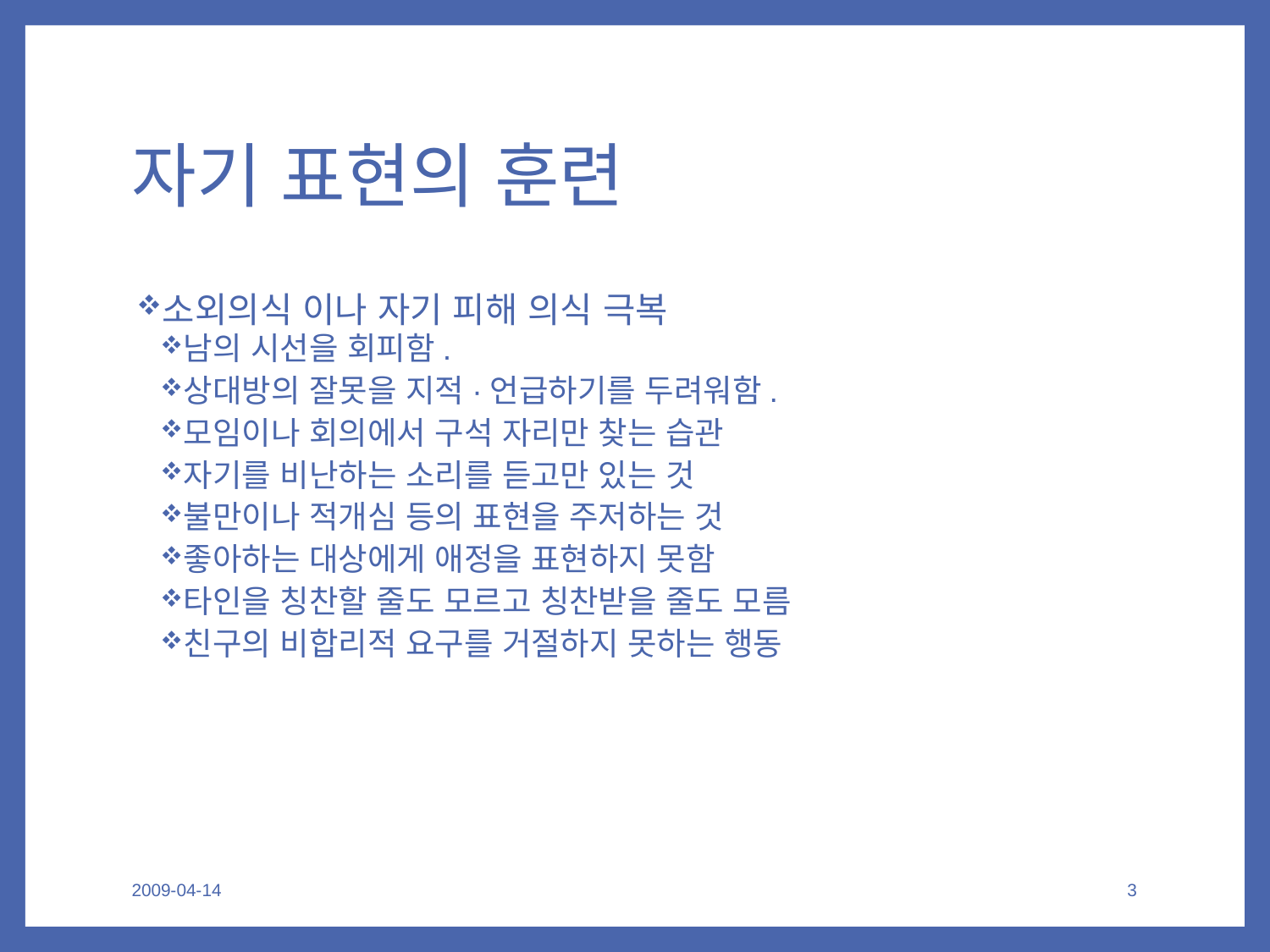

# 자기 표현의 훈련
소외의식 이나 자기 피해 의식 극복
남의 시선을 회피함.
상대방의 잘못을 지적·언급하기를 두려워함.
모임이나 회의에서 구석 자리만 찾는 습관
자기를 비난하는 소리를 듣고만 있는 것
불만이나 적개심 등의 표현을 주저하는 것
좋아하는 대상에게 애정을 표현하지 못함
타인을 칭찬할 줄도 모르고 칭찬받을 줄도 모름
친구의 비합리적 요구를 거절하지 못하는 행동
2009-04-14
3